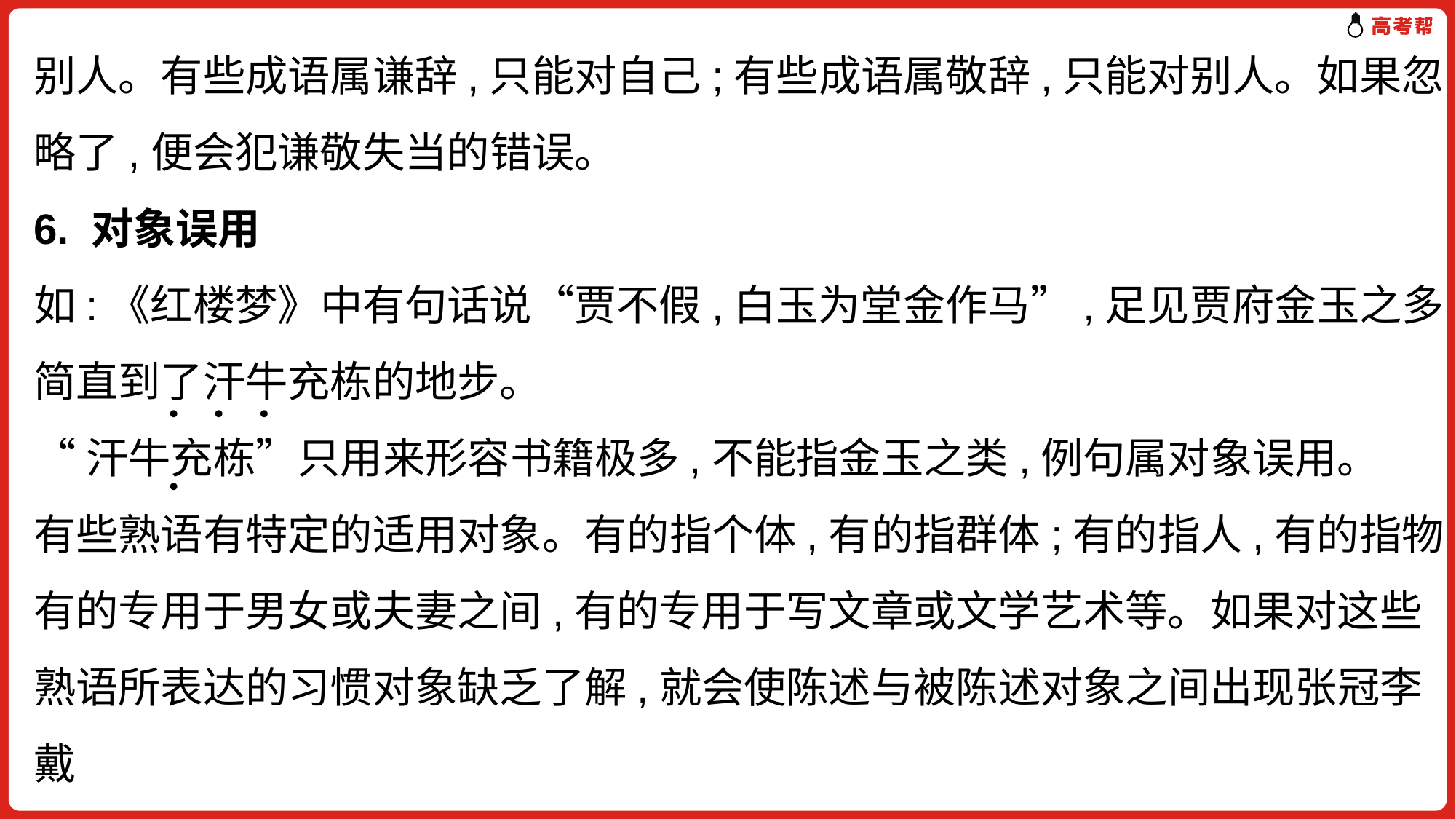

别人。有些成语属谦辞,只能对自己;有些成语属敬辞,只能对别人。如果忽略了,便会犯谦敬失当的错误。
6. 对象误用
如:《红楼梦》中有句话说“贾不假,白玉为堂金作马”,足见贾府金玉之多,简直到了汗牛充栋的地步。
“汗牛充栋”只用来形容书籍极多,不能指金玉之类,例句属对象误用。
有些熟语有特定的适用对象。有的指个体,有的指群体;有的指人,有的指物;有的专用于男女或夫妻之间,有的专用于写文章或文学艺术等。如果对这些熟语所表达的习惯对象缺乏了解,就会使陈述与被陈述对象之间出现张冠李戴
.  .  .  .